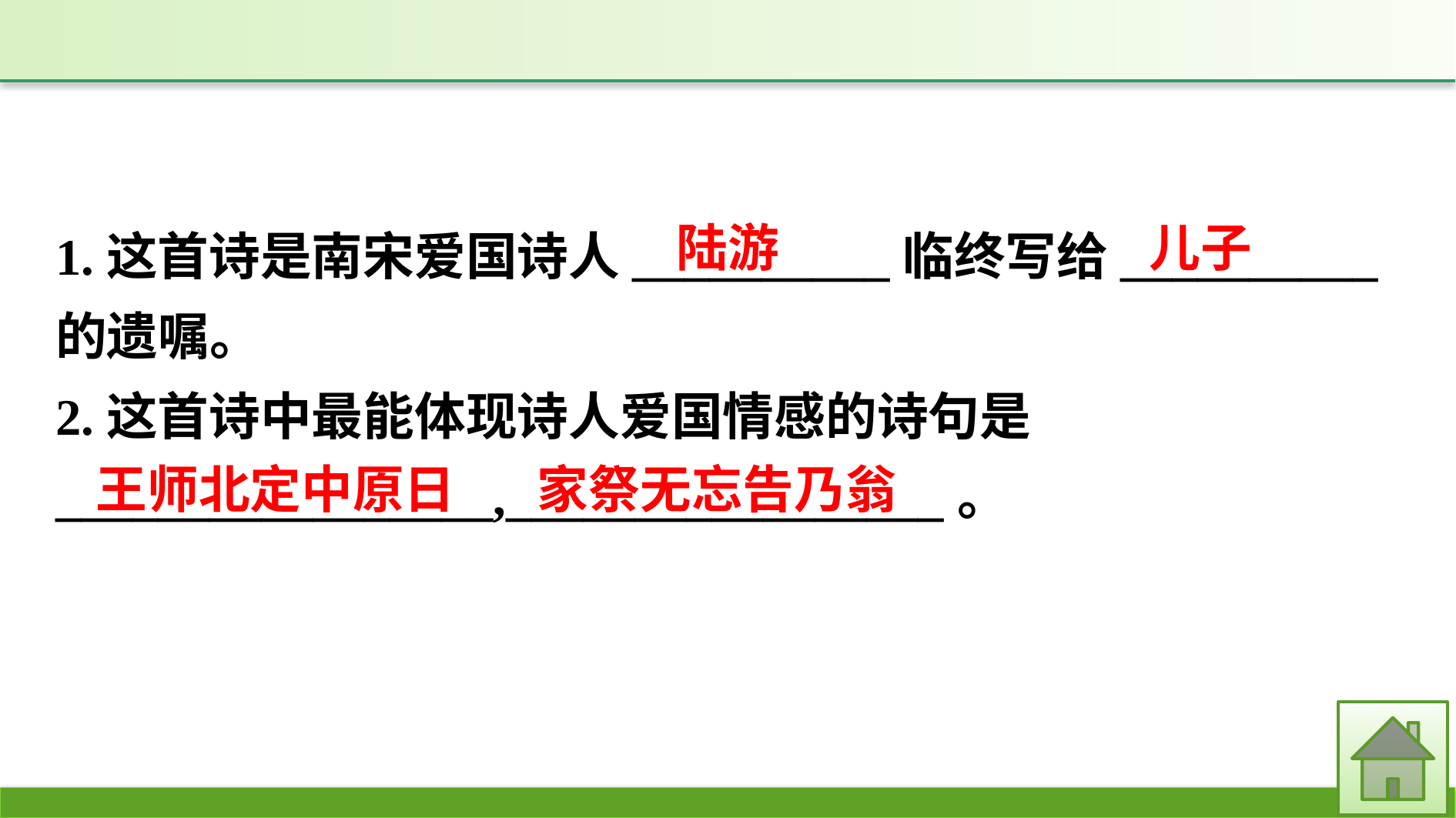

1.这首诗是南宋爱国诗人__________临终写给__________的遗嘱。
2.这首诗中最能体现诗人爱国情感的诗句是
_________________,_________________。
陆游
儿子
王师北定中原日       家祭无忘告乃翁